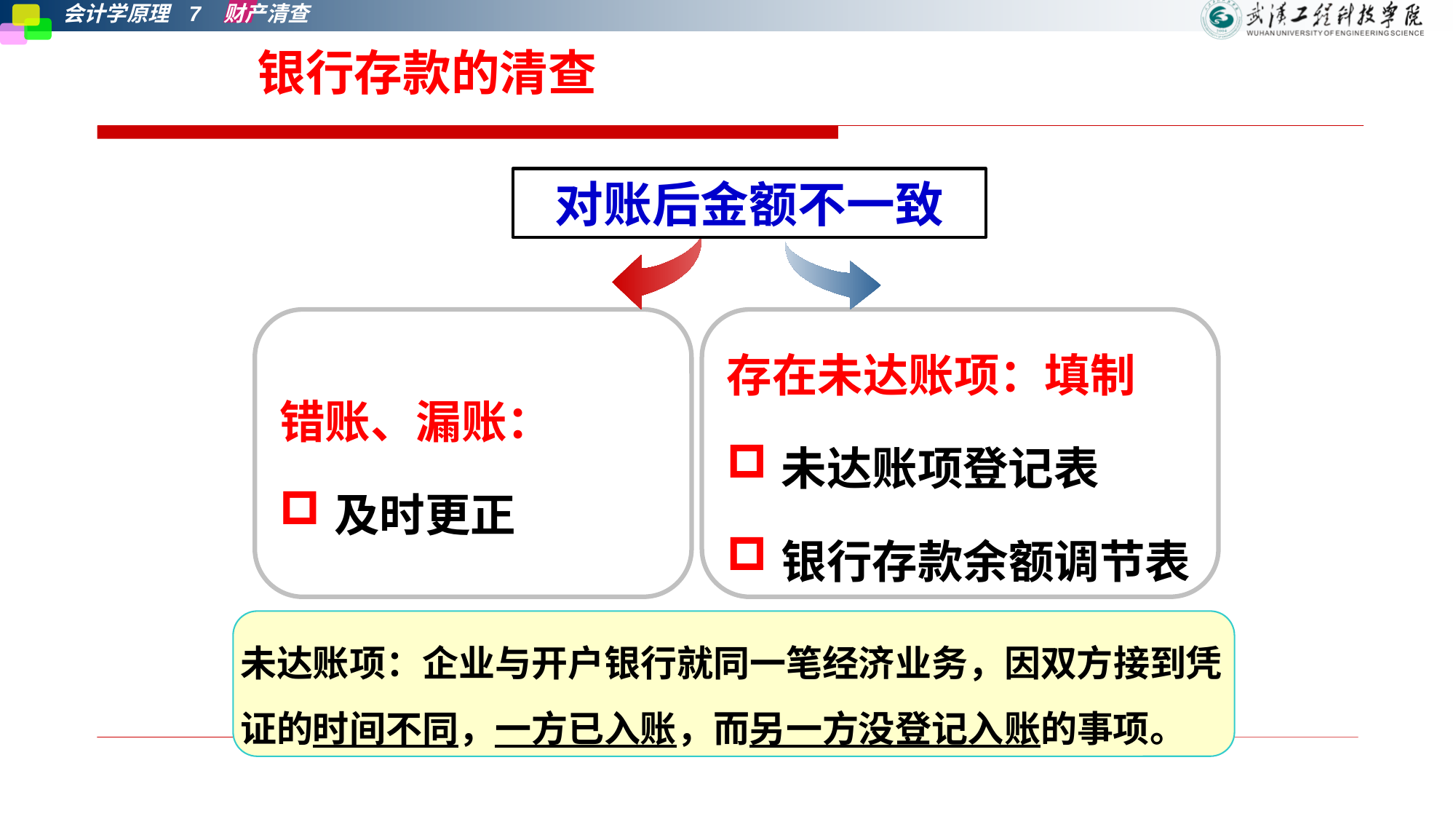

2、银行存款的清查方法
银行存款的清查
对账后金额不一致

错账、漏账：
及时更正
存在未达账项：填制
未达账项登记表
银行存款余额调节表
未达账项：企业与开户银行就同一笔经济业务，因双方接到凭证的时间不同，一方已入账，而另一方没登记入账的事项。